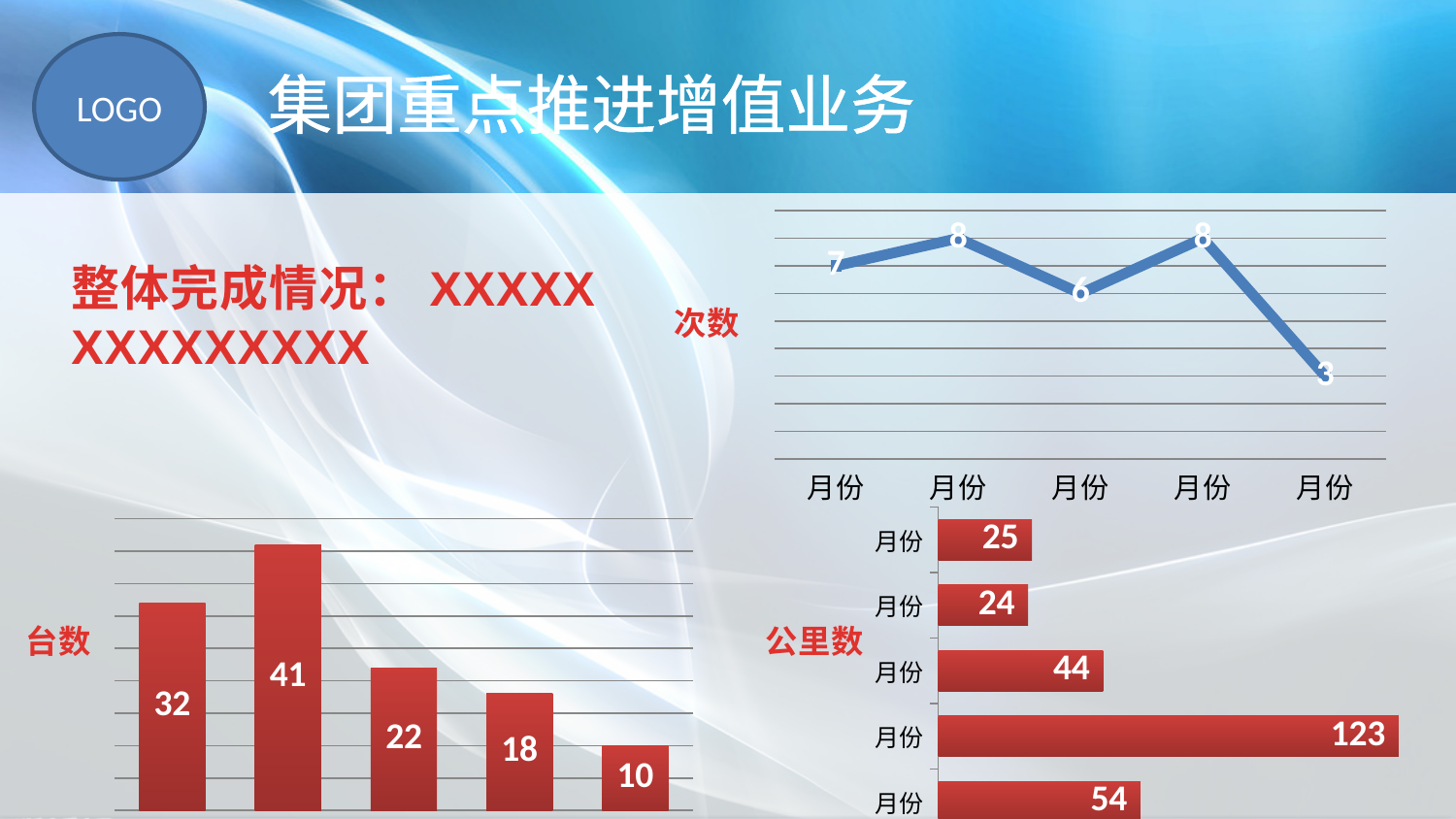

集团重点推进增值业务

### Chart

| Category | 次数 |
|---|---|
| 月份 | 7.0 |
| 月份 | 8.0 |
| 月份 | 6.0 |
| 月份 | 8.0 |
| 月份 | 3.0 |
整体完成情况：XXXXX
XXXXXXXXX
次数

### Chart

| Category | 公里数 |
|---|---|
| 月份 | 54.0 |
| 月份 | 123.0 |
| 月份 | 44.0 |
| 月份 | 24.0 |
| 月份 | 25.0 |

### Chart

| Category | 人数 |
|---|---|
| 月份 | 32.0 |
| 月份 | 41.0 |
| 月份 | 22.0 |
| 月份 | 18.0 |
| 月份 | 10.0 |
台数
公里数